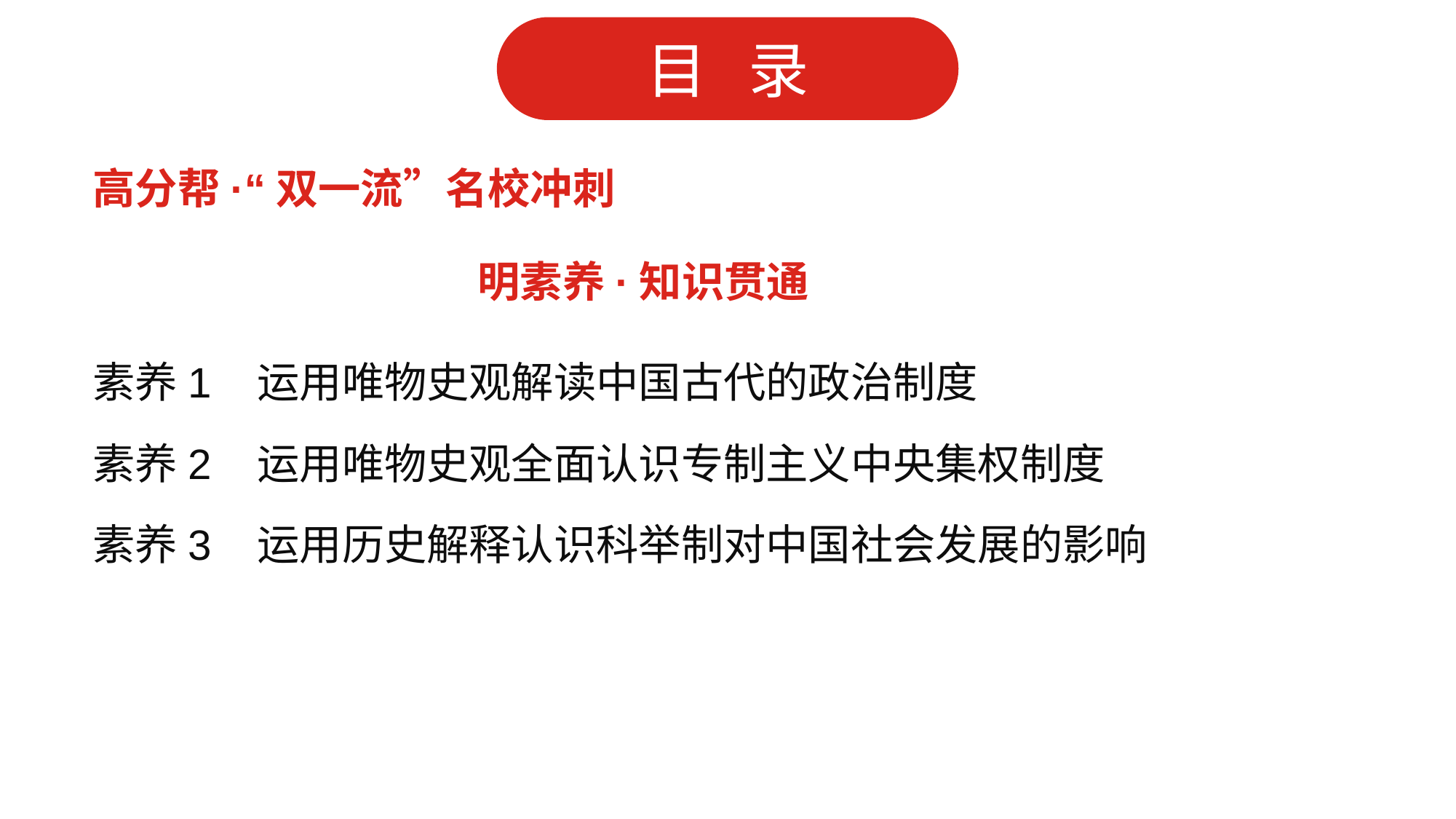

高分帮·“双一流”名校冲刺
明素养·知识贯通
素养1   运用唯物史观解读中国古代的政治制度
素养2   运用唯物史观全面认识专制主义中央集权制度
素养3   运用历史解释认识科举制对中国社会发展的影响